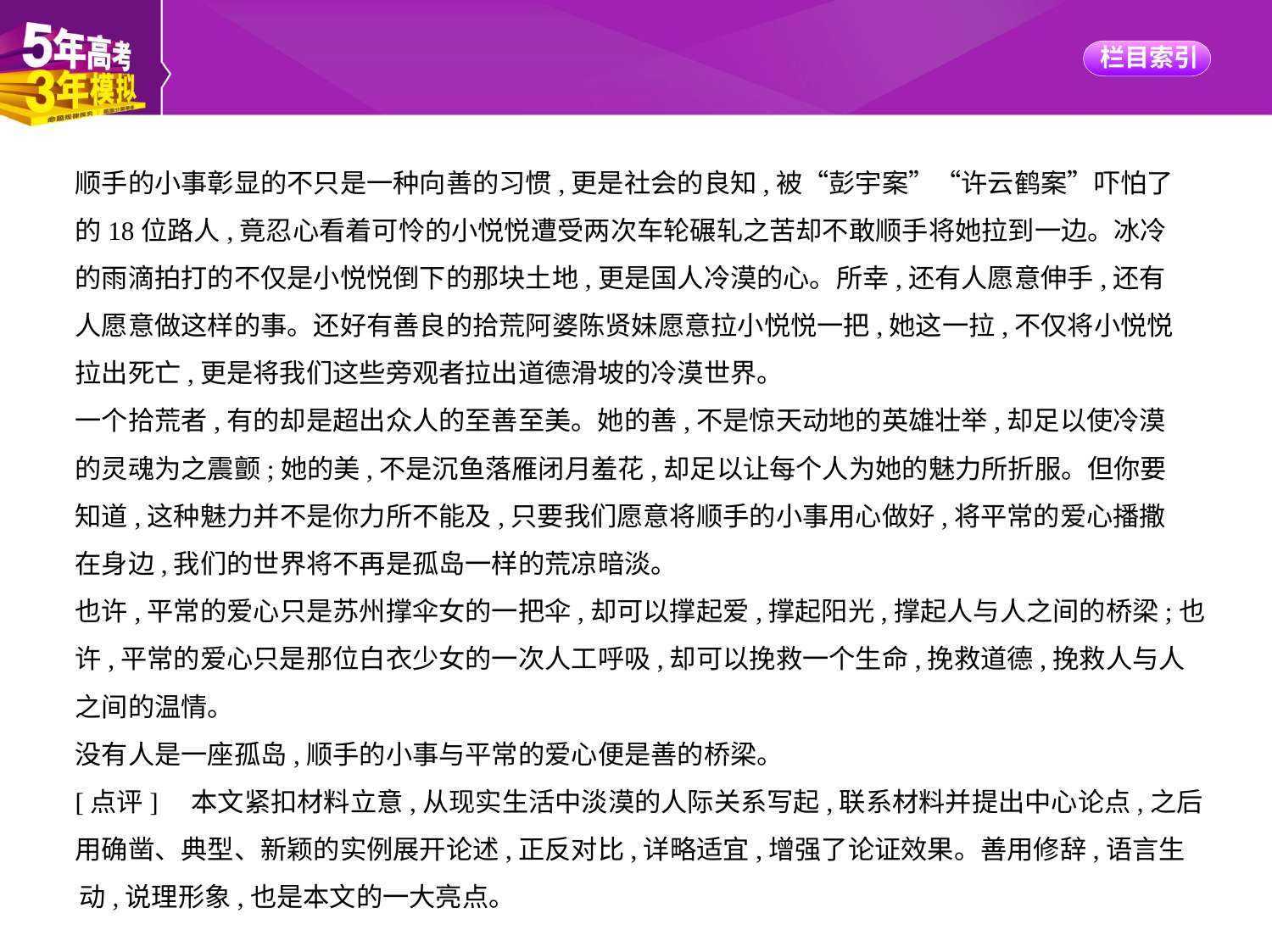

顺手的小事彰显的不只是一种向善的习惯,更是社会的良知,被“彭宇案”“许云鹤案”吓怕了
的18位路人,竟忍心看着可怜的小悦悦遭受两次车轮碾轧之苦却不敢顺手将她拉到一边。冰冷
的雨滴拍打的不仅是小悦悦倒下的那块土地,更是国人冷漠的心。所幸,还有人愿意伸手,还有
人愿意做这样的事。还好有善良的拾荒阿婆陈贤妹愿意拉小悦悦一把,她这一拉,不仅将小悦悦
拉出死亡,更是将我们这些旁观者拉出道德滑坡的冷漠世界。
一个拾荒者,有的却是超出众人的至善至美。她的善,不是惊天动地的英雄壮举,却足以使冷漠
的灵魂为之震颤;她的美,不是沉鱼落雁闭月羞花,却足以让每个人为她的魅力所折服。但你要
知道,这种魅力并不是你力所不能及,只要我们愿意将顺手的小事用心做好,将平常的爱心播撒
在身边,我们的世界将不再是孤岛一样的荒凉暗淡。
也许,平常的爱心只是苏州撑伞女的一把伞,却可以撑起爱,撑起阳光,撑起人与人之间的桥梁;也
许,平常的爱心只是那位白衣少女的一次人工呼吸,却可以挽救一个生命,挽救道德,挽救人与人
之间的温情。
没有人是一座孤岛,顺手的小事与平常的爱心便是善的桥梁。
[点评]　本文紧扣材料立意,从现实生活中淡漠的人际关系写起,联系材料并提出中心论点,之后
用确凿、典型、新颖的实例展开论述,正反对比,详略适宜,增强了论证效果。善用修辞,语言生
动,说理形象,也是本文的一大亮点。